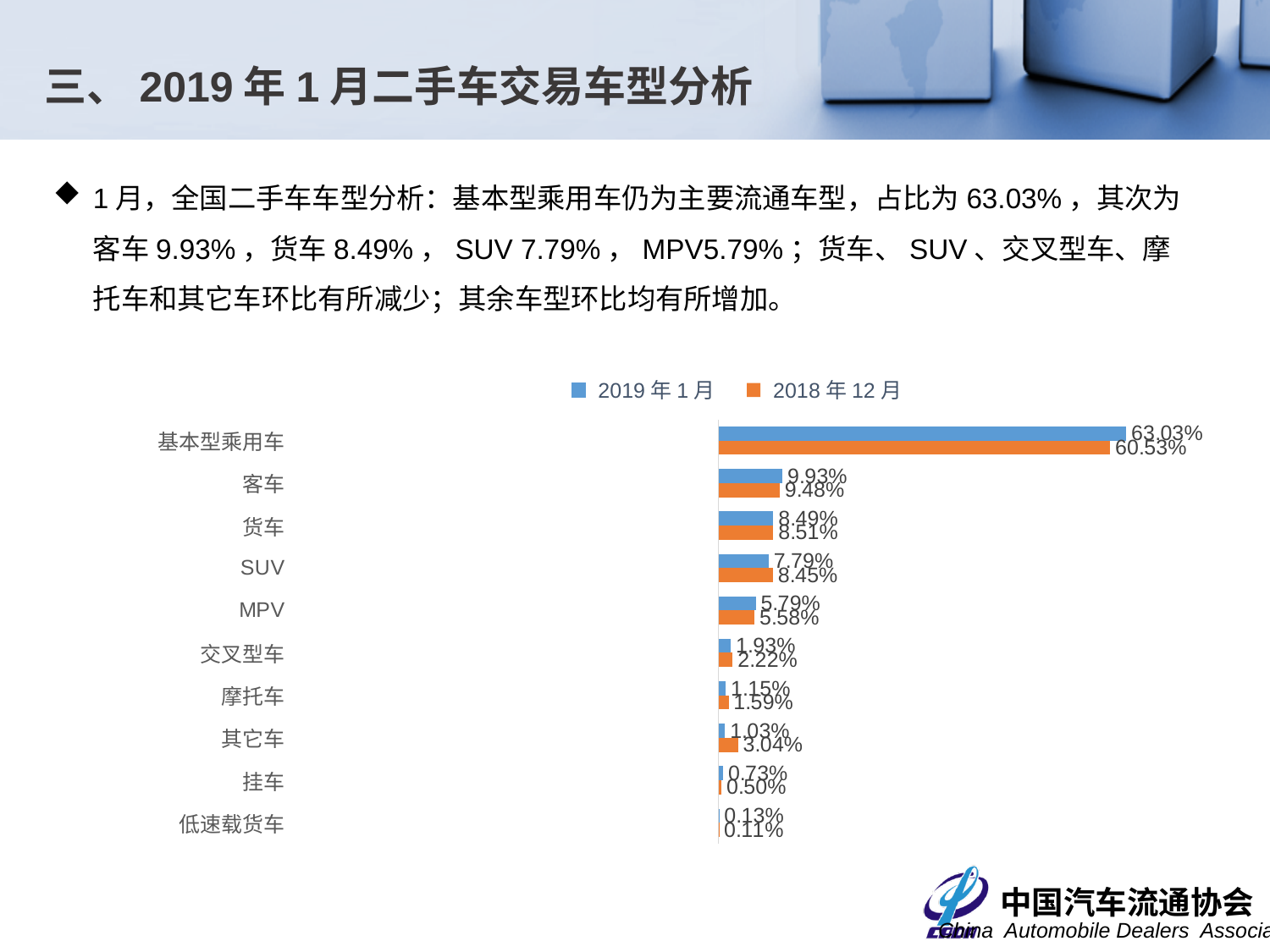

三、2019年1月二手车交易车型分析
1月，全国二手车车型分析：基本型乘用车仍为主要流通车型，占比为63.03%，其次为客车9.93%，货车8.49%，SUV 7.79%，MPV5.79%；货车、SUV、交叉型车、摩托车和其它车环比有所减少；其余车型环比均有所增加。

### Chart

| Category | 2018年12月 | 2019年1月 |
|---|---|---|
| 低速载货车 | 0.00113125331694645 | 0.0013023561793878758 |
| 挂车 | 0.0050162910336057 | 0.007284846167524747 |
| 其它车 | 0.0303762464735622 | 0.010291953191983163 |
| 摩托车 | 0.0158613709442884 | 0.01152835671869691 |
| 交叉型车 | 0.0221756868441072 | 0.019330805983157864 |
| MPV | 0.0558347860805728 | 0.05786051264412533 |
| SUV | 0.0844537697763947 | 0.07792848561856493 |
| 货车 | 0.0850510255217978 | 0.08490443961533742 |
| 客车 | 0.0948075719212575 | 0.09927293461754558 |
| 基本型乘用车 | 0.605291998087467 | 0.6302953092636762 |
2019年1月
2018年12月